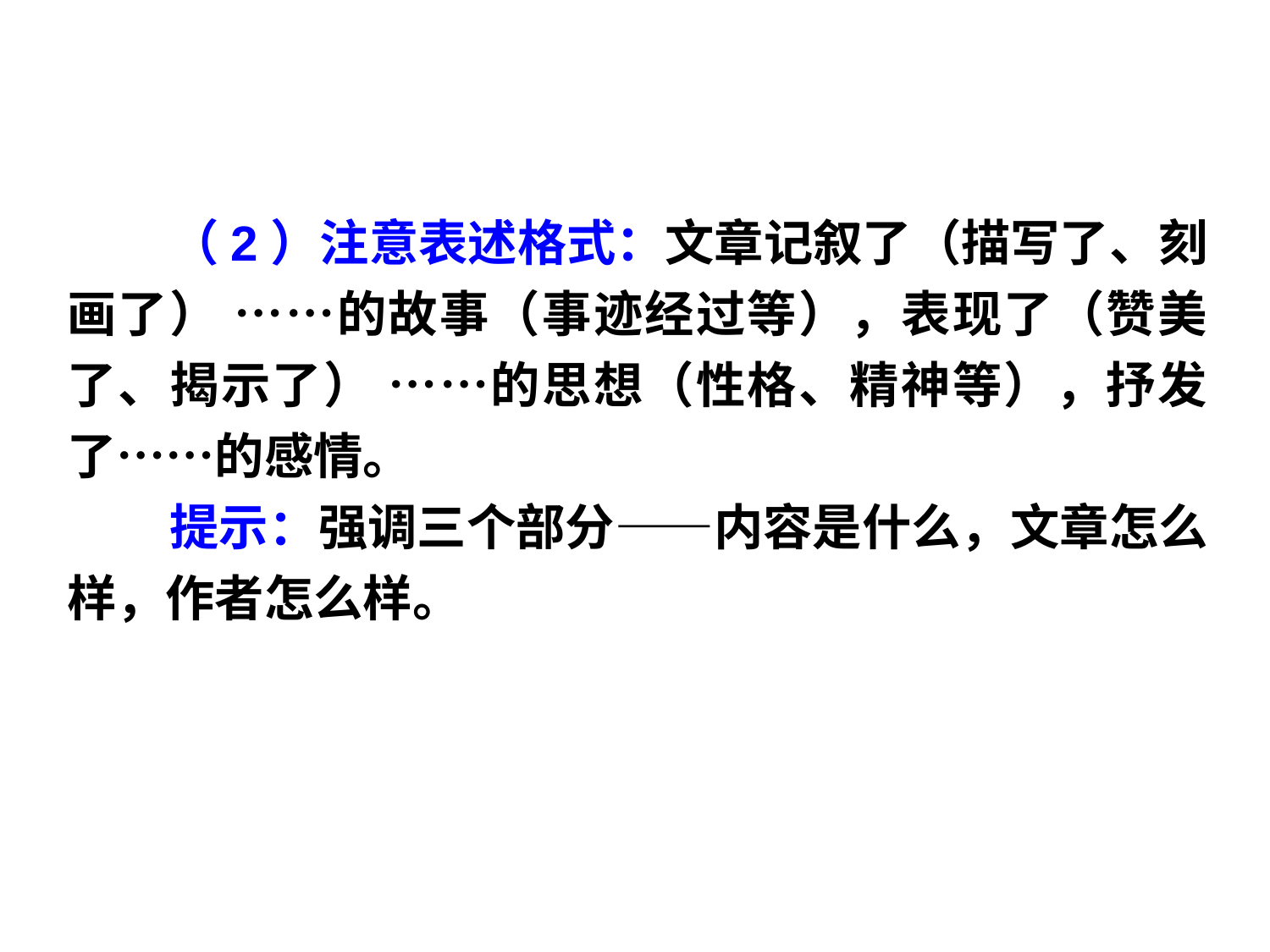

（2）注意表述格式：文章记叙了（描写了、刻画了） ……的故事（事迹经过等），表现了（赞美了、揭示了） ……的思想（性格、精神等），抒发了……的感情。
提示：强调三个部分——内容是什么，文章怎么样，作者怎么样。